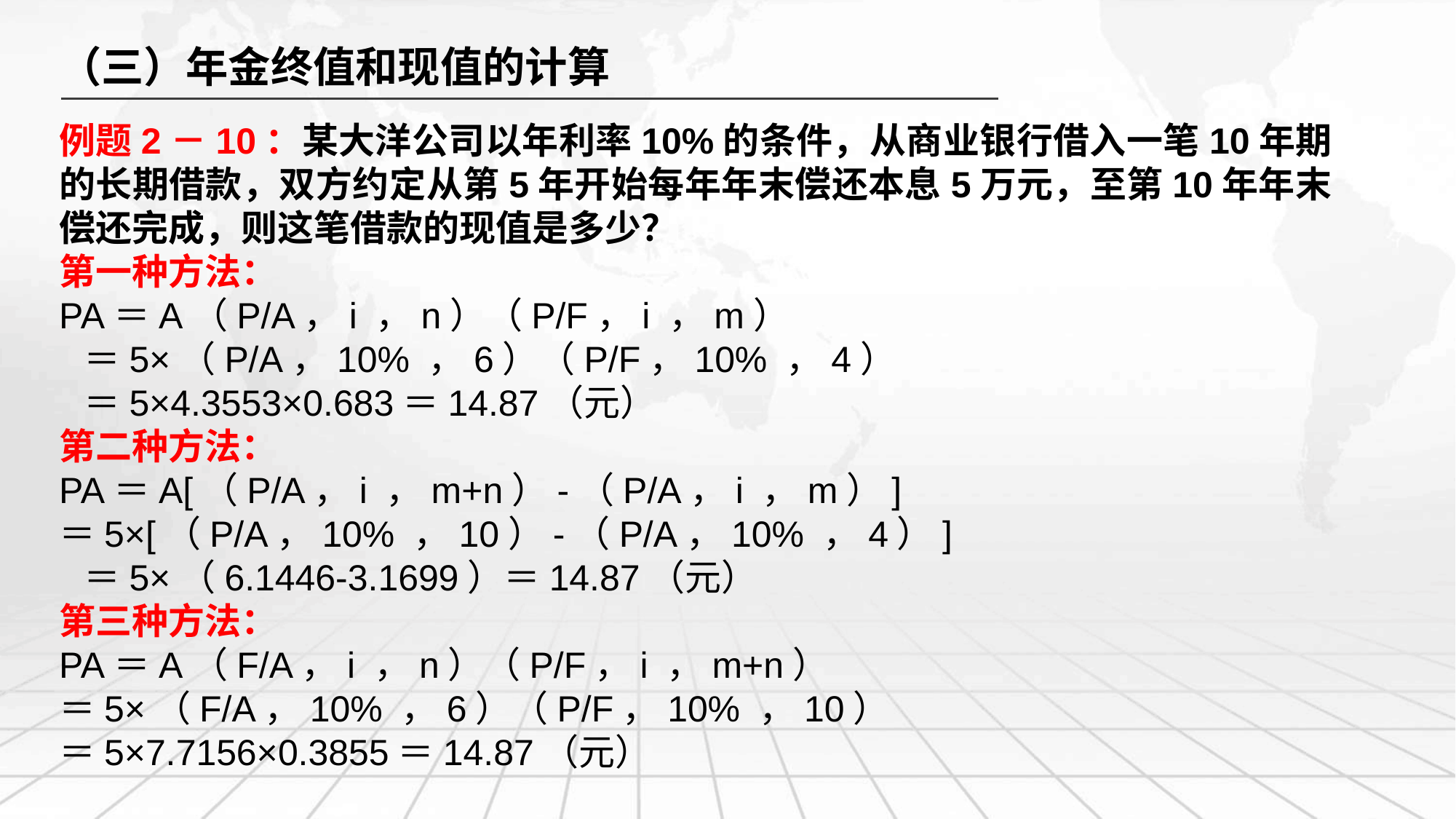

（三）年金终值和现值的计算
例题2－10：某大洋公司以年利率10%的条件，从商业银行借入一笔10年期的长期借款，双方约定从第5年开始每年年末偿还本息5万元，至第10年年末偿还完成，则这笔借款的现值是多少？
第一种方法：
PA＝A（P/A，i ，n）（P/F，i ，m）
  ＝5×（P/A，10% ，6）（P/F，10% ，4）
  ＝5×4.3553×0.683＝14.87（元）
第二种方法：
PA＝A[（P/A，i ，m+n）-（P/A，i ，m）]
＝5×[（P/A，10% ，10）-（P/A，10% ，4）]
  ＝5×（6.1446-3.1699）＝14.87（元）
第三种方法：
PA＝A（F/A，i ，n）（P/F，i ，m+n）
＝5×（F/A，10% ，6）（P/F，10% ，10）
＝5×7.7156×0.3855＝14.87（元）